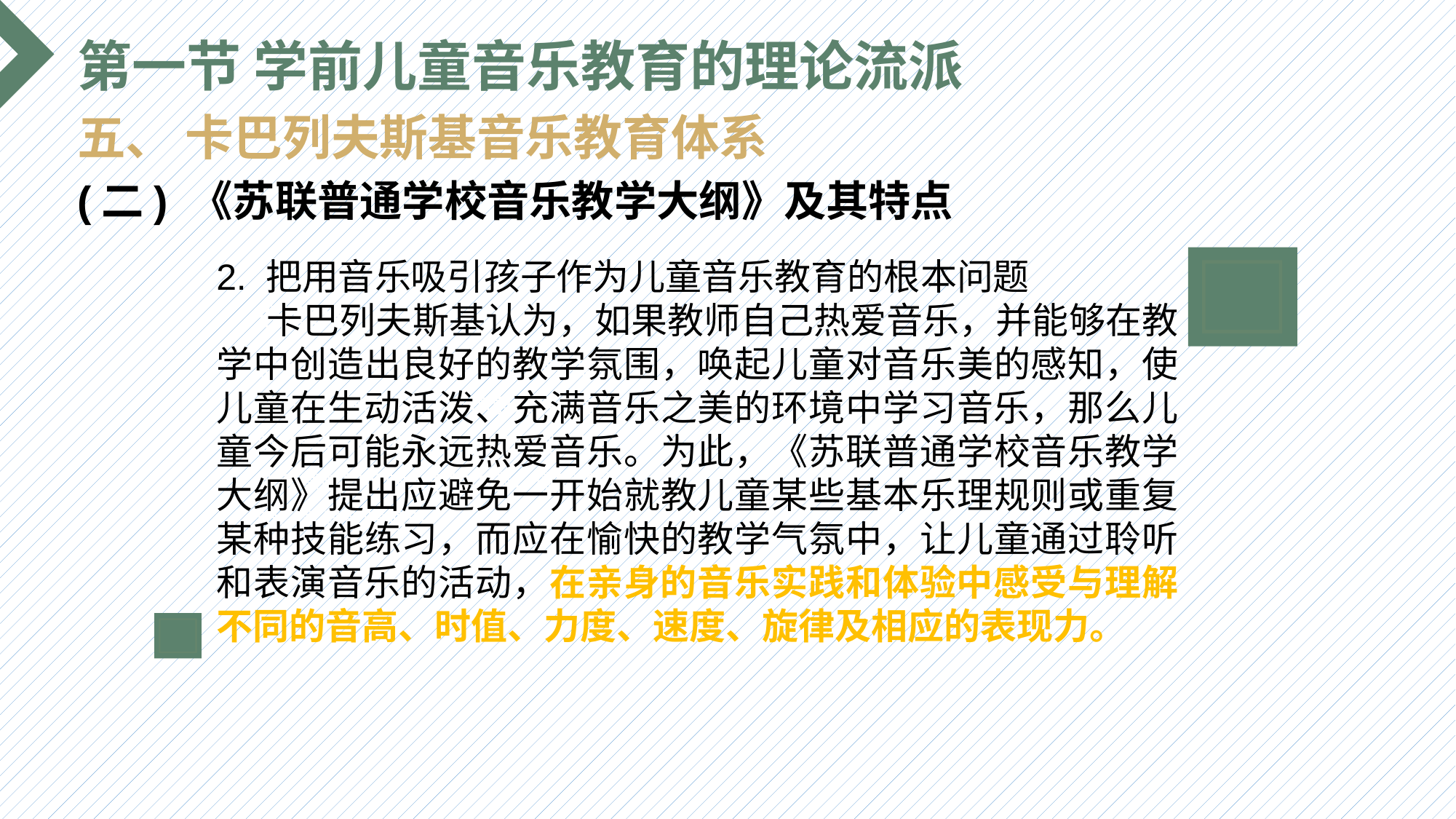

第一节 学前儿童音乐教育的理论流派
五、 卡巴列夫斯基音乐教育体系
(二) 《苏联普通学校音乐教学大纲》及其特点

2. 把用音乐吸引孩子作为儿童音乐教育的根本问题
     卡巴列夫斯基认为，如果教师自己热爱音乐，并能够在教学中创造出良好的教学氛围，唤起儿童对音乐美的感知，使儿童在生动活泼、充满音乐之美的环境中学习音乐，那么儿童今后可能永远热爱音乐。为此，《苏联普通学校音乐教学大纲》提出应避免一开始就教儿童某些基本乐理规则或重复某种技能练习，而应在愉快的教学气氛中，让儿童通过聆听和表演音乐的活动，在亲身的音乐实践和体验中感受与理解不同的音高、时值、力度、速度、旋律及相应的表现力。

选题背景
输入您的内容，请简要说明，言简意赅即可输入您的内容，请简要说明，言简意赅即可输入您的内容，请简要说明，言简意赅即可输入您的内容，请简要说明，言简意赅即可